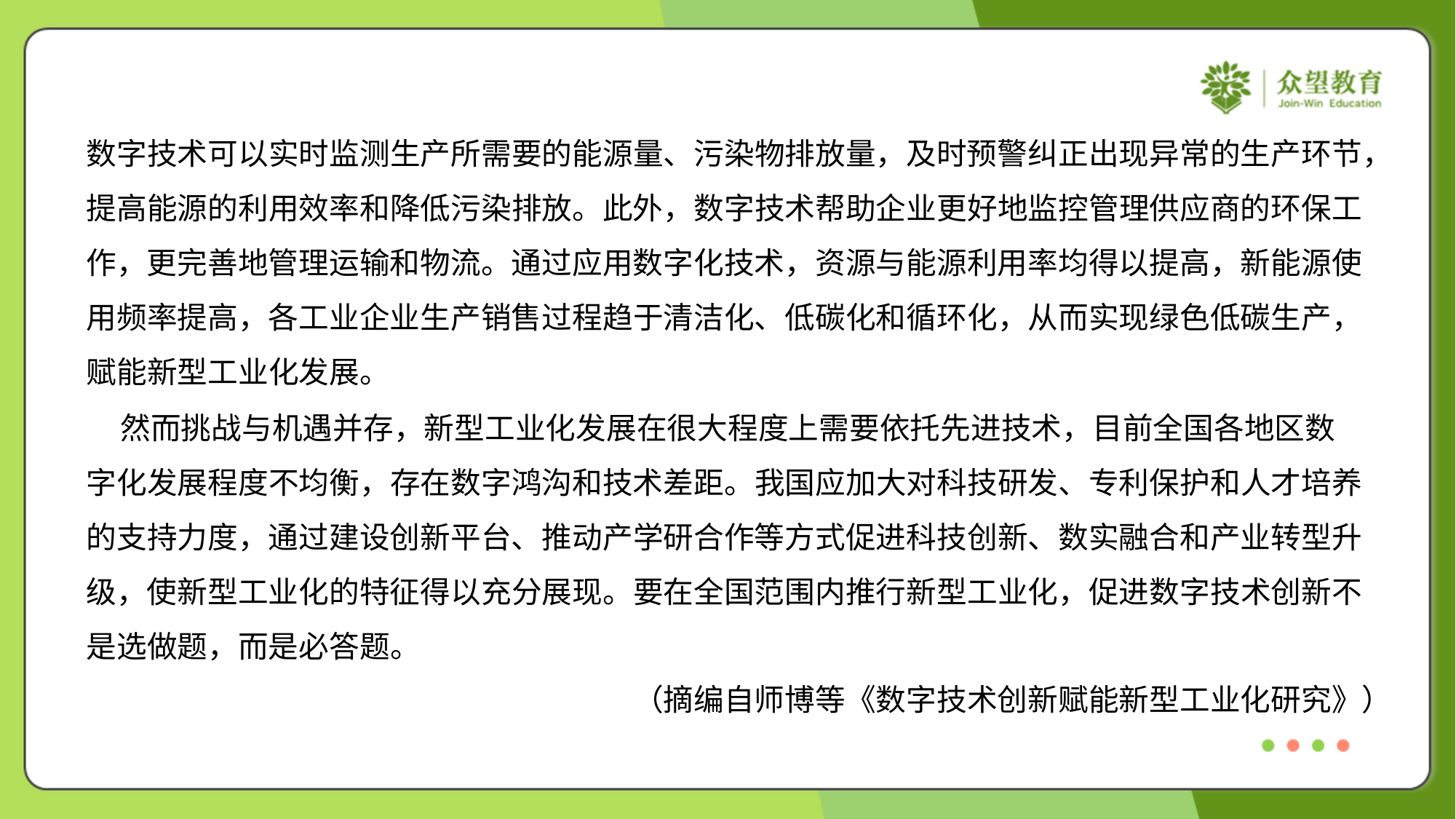

数字技术可以实时监测生产所需要的能源量、污染物排放量，及时预警纠正出现异常的生产环节，
提高能源的利用效率和降低污染排放。此外，数字技术帮助企业更好地监控管理供应商的环保工
作，更完善地管理运输和物流。通过应用数字化技术，资源与能源利用率均得以提高，新能源使
用频率提高，各工业企业生产销售过程趋于清洁化、低碳化和循环化，从而实现绿色低碳生产，
赋能新型工业化发展。
    然而挑战与机遇并存，新型工业化发展在很大程度上需要依托先进技术，目前全国各地区数
字化发展程度不均衡，存在数字鸿沟和技术差距。我国应加大对科技研发、专利保护和人才培养
的支持力度，通过建设创新平台、推动产学研合作等方式促进科技创新、数实融合和产业转型升
级，使新型工业化的特征得以充分展现。要在全国范围内推行新型工业化，促进数字技术创新不
是选做题，而是必答题。
（摘编自师博等《数字技术创新赋能新型工业化研究》）